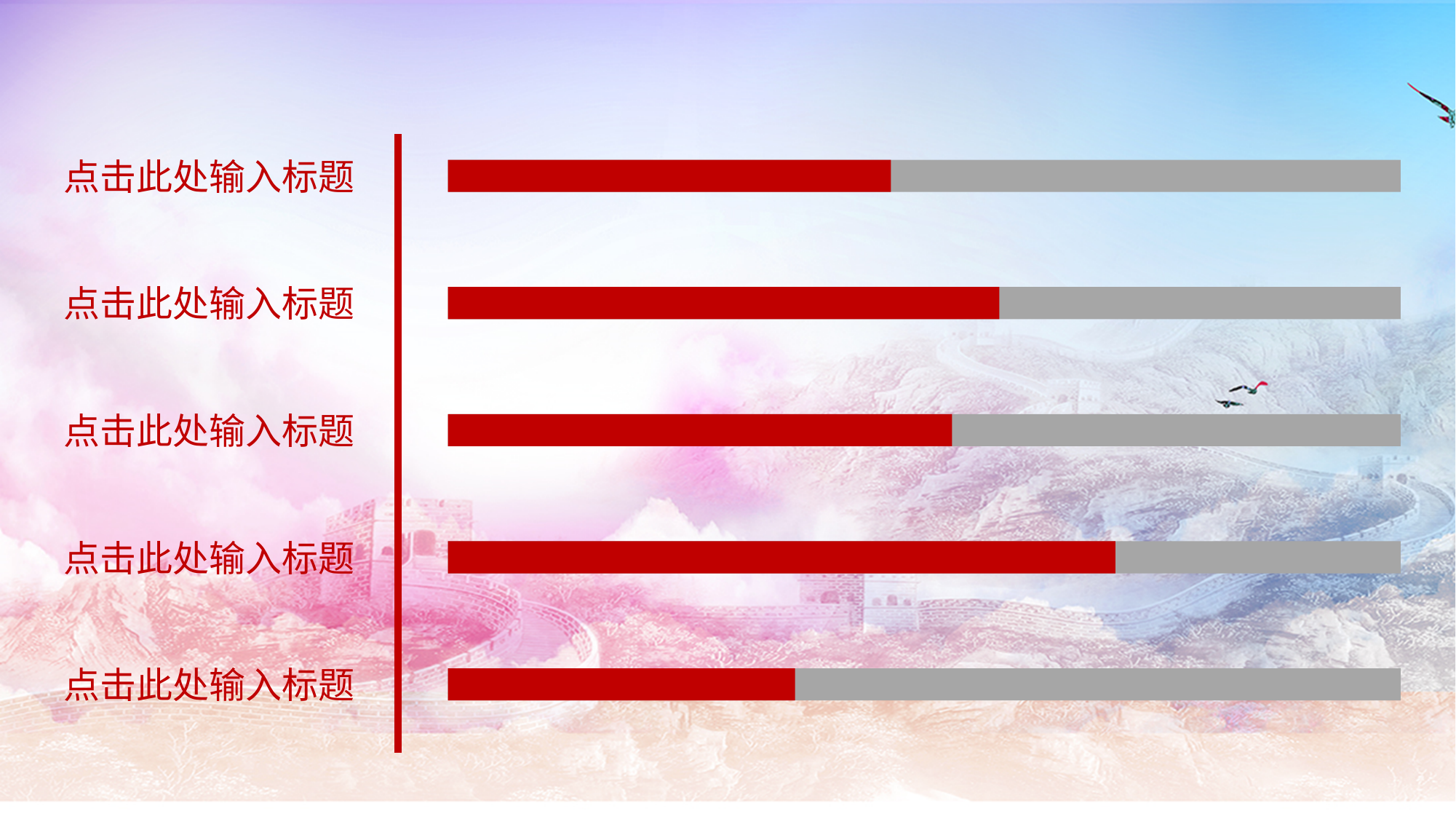

点击此处输入标题

点击此处输入标题

点击此处输入标题

点击此处输入标题

点击此处输入标题